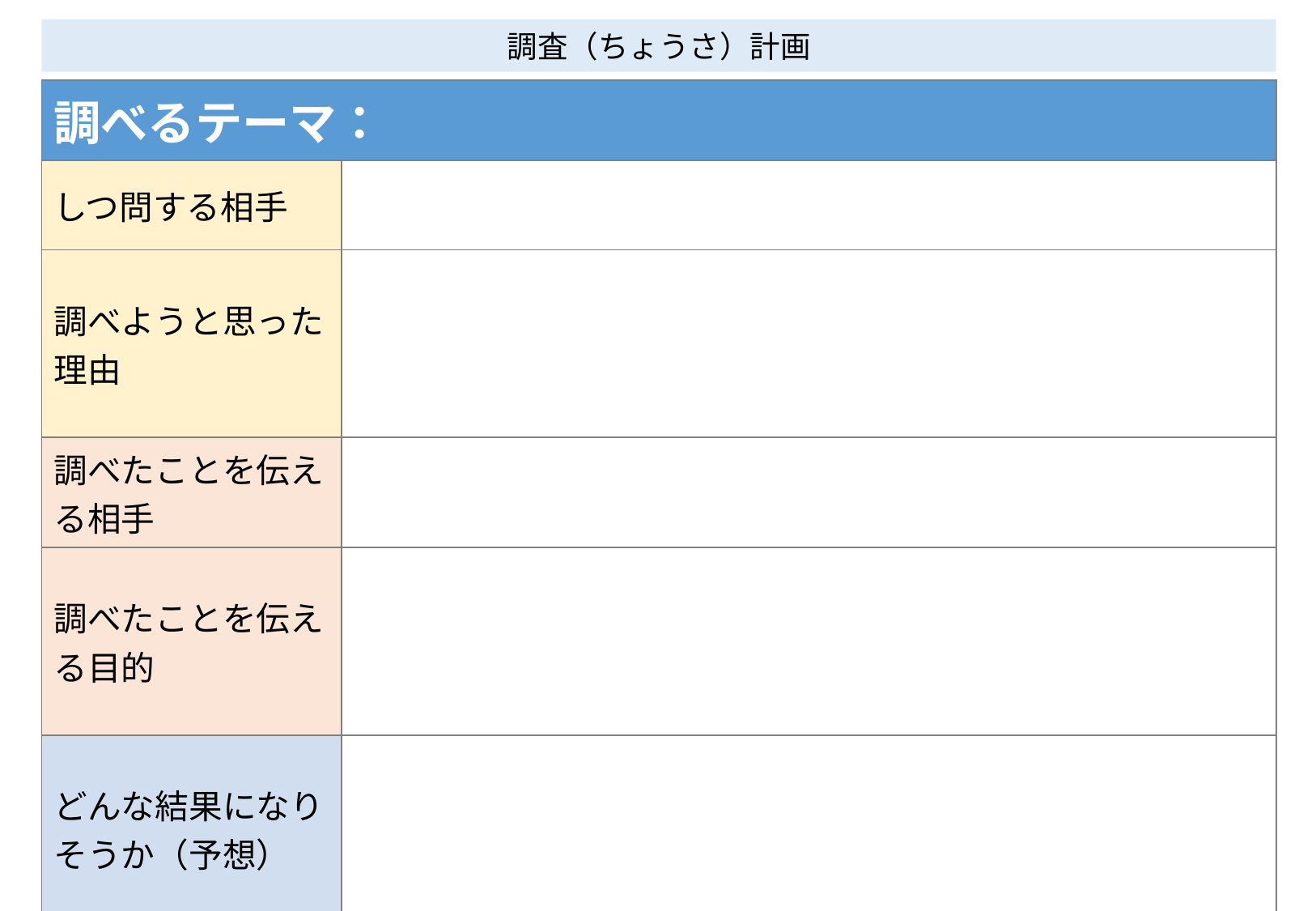

調査（ちょうさ）計画
| 調べるテーマ： |  |
| --- | --- |
| しつ問する相手 |  |
| 調べようと思った 理由 |  |
| 調べたことを伝える相手 |  |
| 調べたことを伝える目的 |  |
| どんな結果になりそうか（予想） |  |